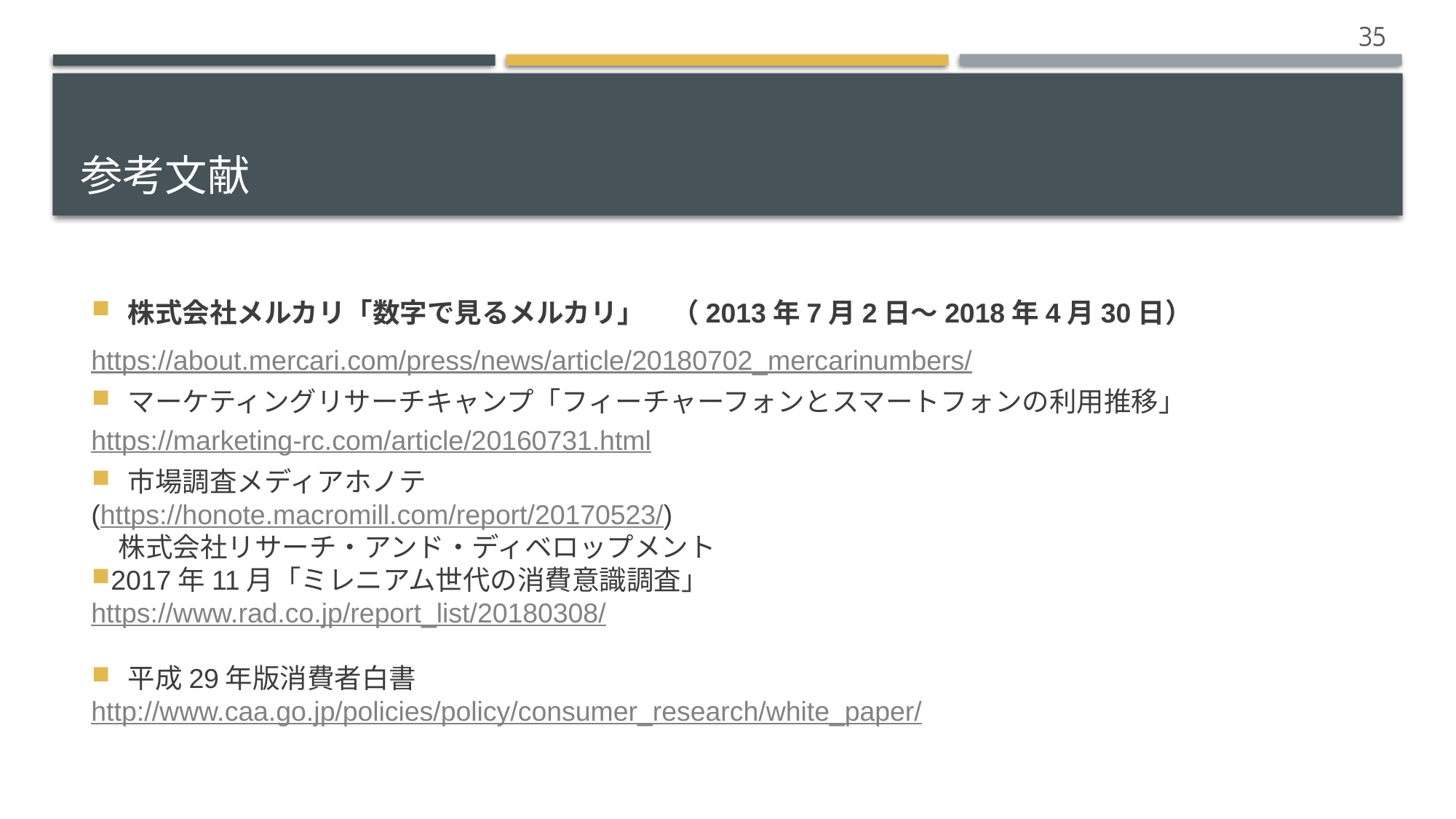

35
# 参考文献
株式会社メルカリ「数字で見るメルカリ」　（2013年7月2日～2018年4月30日）
https://about.mercari.com/press/news/article/20180702_mercarinumbers/
マーケティングリサーチキャンプ「フィーチャーフォンとスマートフォンの利用推移」
https://marketing-rc.com/article/20160731.html
市場調査メディアホノテ
(https://honote.macromill.com/report/20170523/)
　株式会社リサーチ・アンド・ディベロップメント
2017年11月「ミレニアム世代の消費意識調査」
https://www.rad.co.jp/report_list/20180308/

平成29年版消費者白書
http://www.caa.go.jp/policies/policy/consumer_research/white_paper/